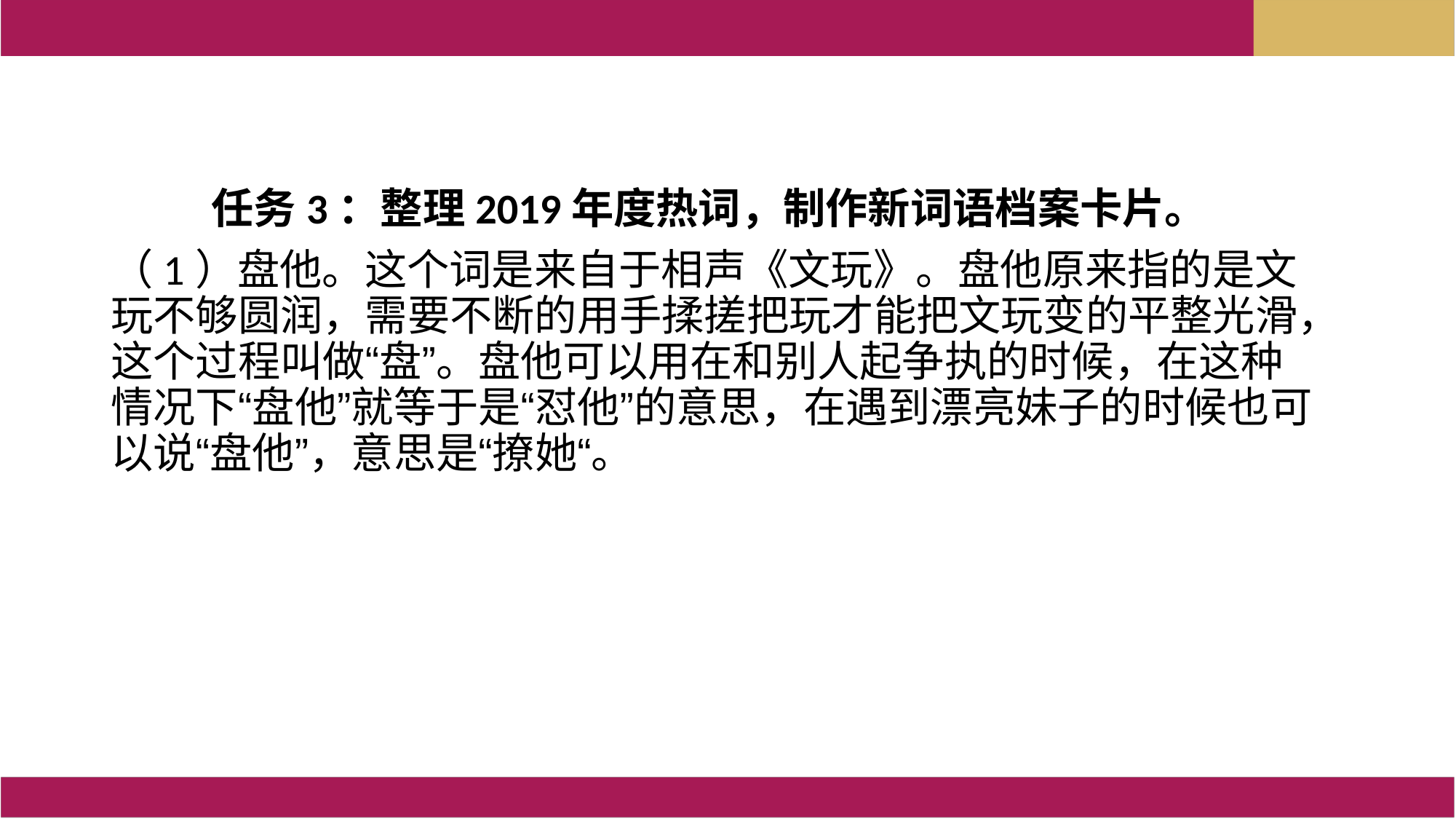

任务3：整理2019年度热词，制作新词语档案卡片。
（1）盘他。这个词是来自于相声《文玩》。盘他原来指的是文玩不够圆润，需要不断的用手揉搓把玩才能把文玩变的平整光滑，这个过程叫做“盘”。盘他可以用在和别人起争执的时候，在这种情况下“盘他”就等于是“怼他”的意思，在遇到漂亮妹子的时候也可以说“盘他”，意思是“撩她“。